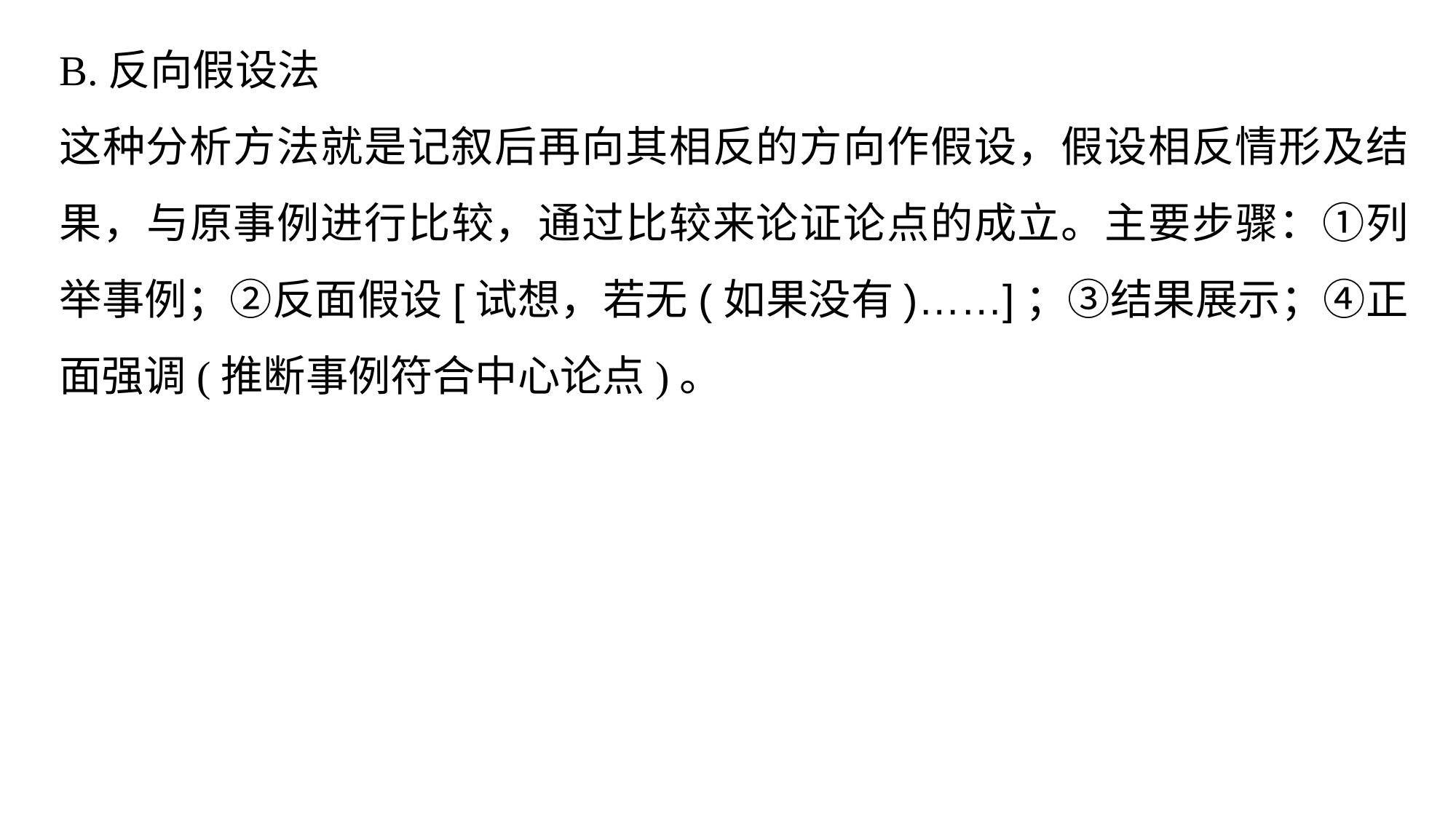

B.反向假设法
这种分析方法就是记叙后再向其相反的方向作假设，假设相反情形及结果，与原事例进行比较，通过比较来论证论点的成立。主要步骤：①列举事例；②反面假设[试想，若无(如果没有)……]；③结果展示；④正面强调(推断事例符合中心论点)。